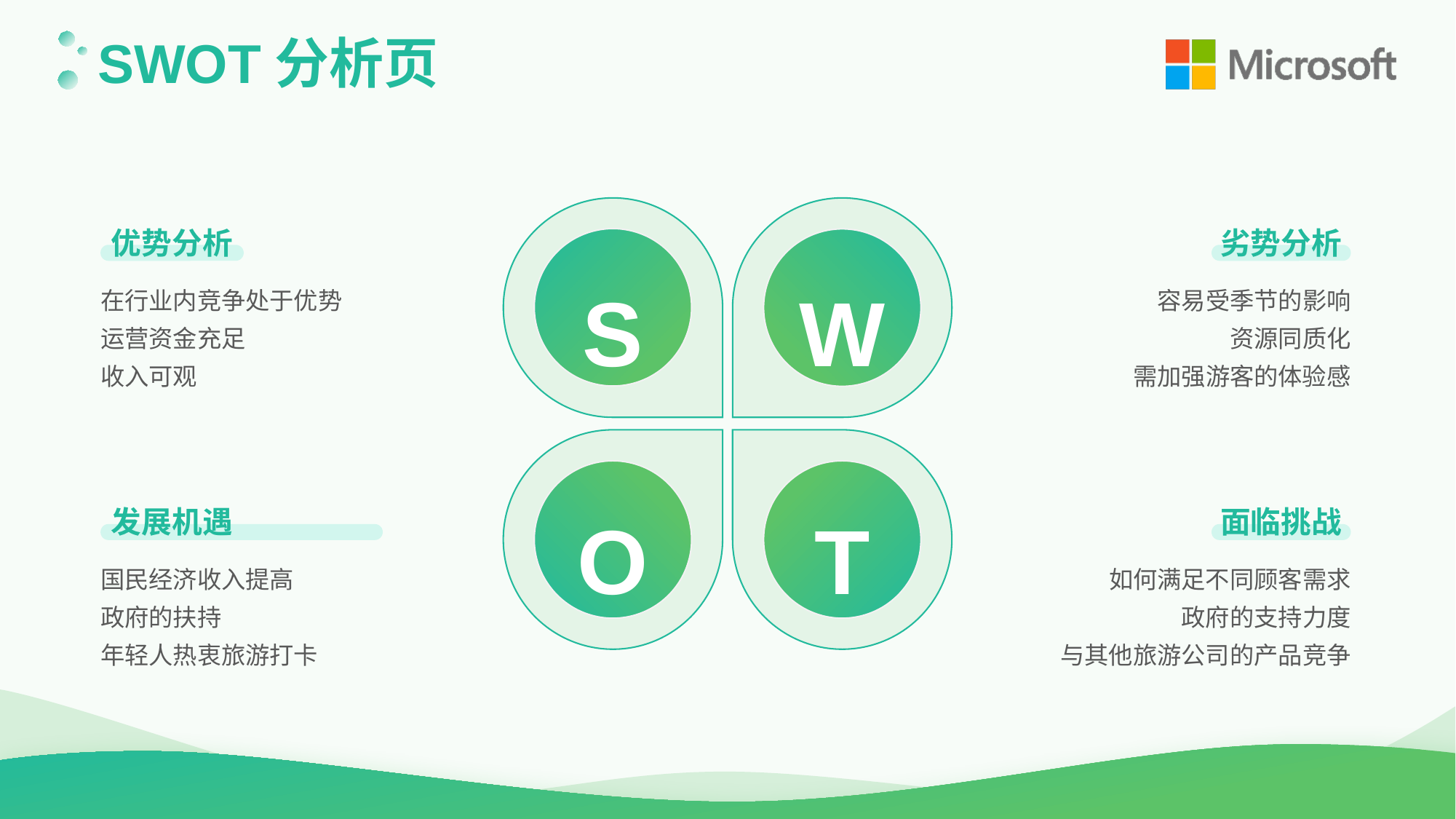

SWOT分析页

S

W
优势分析

劣势分析

在行业内竞争处于优势
运营资金充足
收入可观
容易受季节的影响
资源同质化
需加强游客的体验感

O

T
发展机遇

面临挑战

国民经济收入提高
政府的扶持
年轻人热衷旅游打卡
如何满足不同顾客需求
政府的支持力度
与其他旅游公司的产品竞争